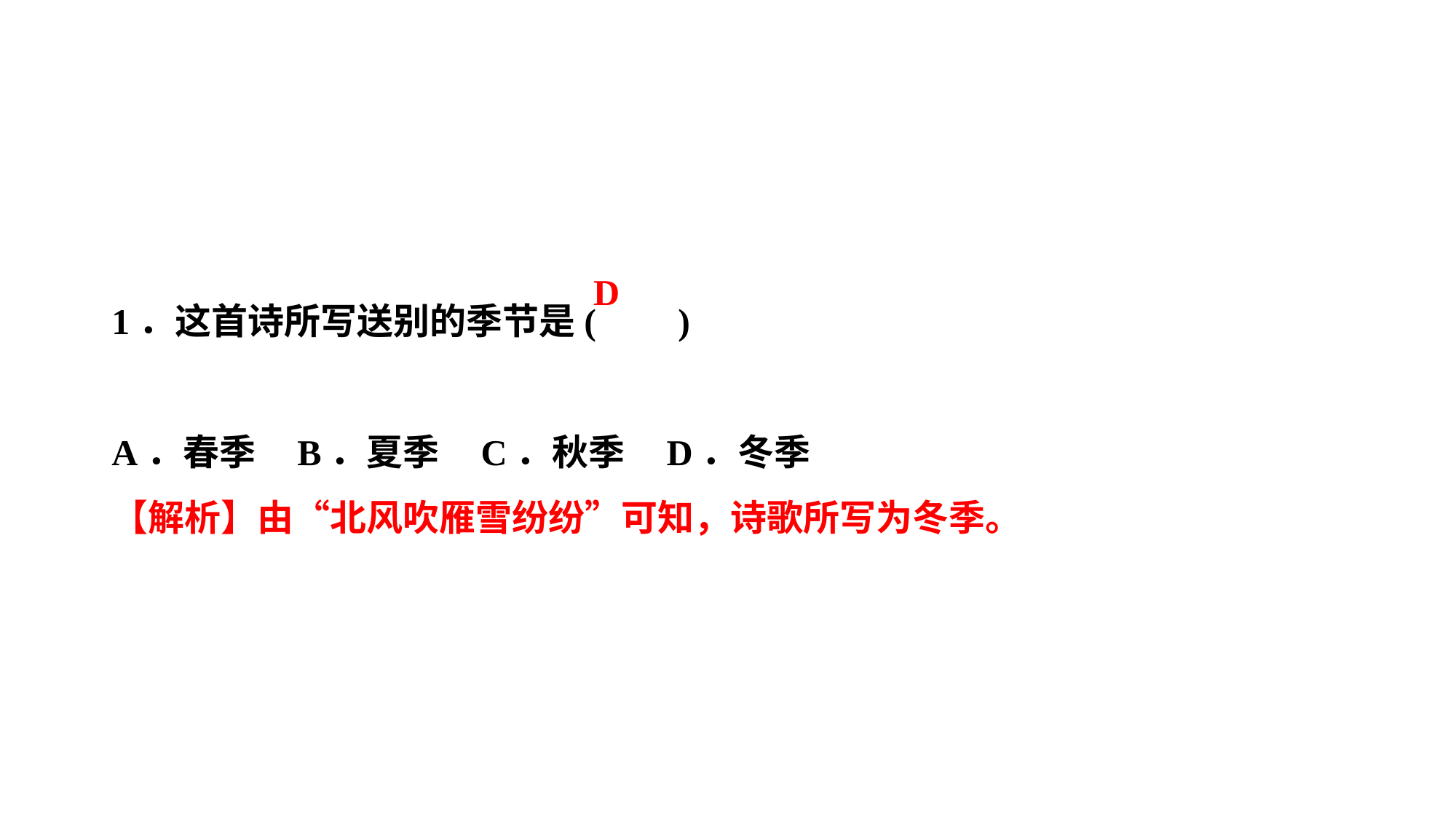

D
1．这首诗所写送别的季节是(         )

A．春季    B．夏季    C．秋季    D．冬季
【解析】由“北风吹雁雪纷纷”可知，诗歌所写为冬季。